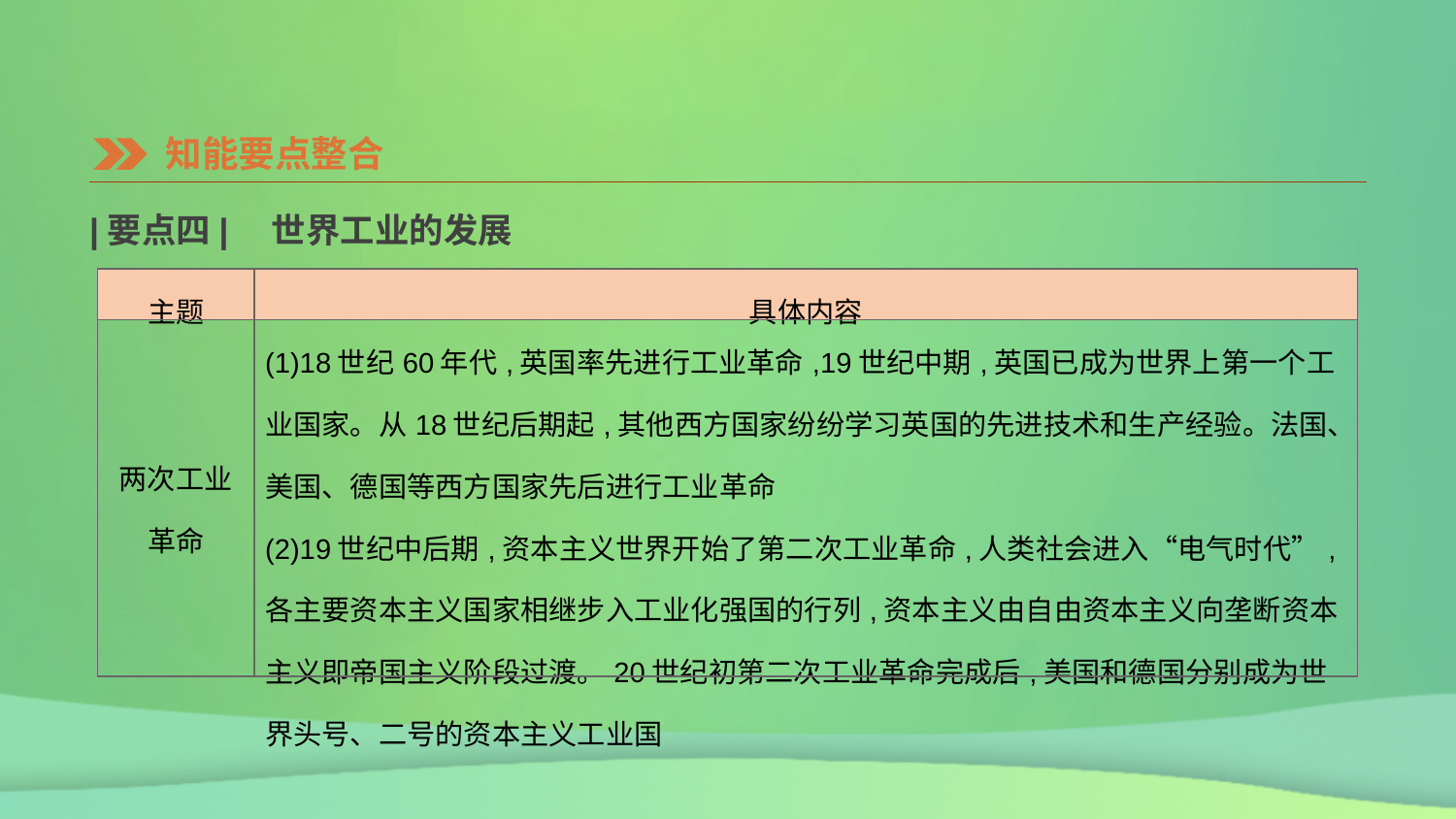

知能要点整合

|要点四|　世界工业的发展
| 主题 | 具体内容 |
| --- | --- |
| 两次工业 革命 | (1)18世纪60年代,英国率先进行工业革命,19世纪中期,英国已成为世界上第一个工业国家。从18世纪后期起,其他西方国家纷纷学习英国的先进技术和生产经验。法国、美国、德国等西方国家先后进行工业革命 (2)19世纪中后期,资本主义世界开始了第二次工业革命,人类社会进入“电气时代”,各主要资本主义国家相继步入工业化强国的行列,资本主义由自由资本主义向垄断资本主义即帝国主义阶段过渡。20世纪初第二次工业革命完成后,美国和德国分别成为世界头号、二号的资本主义工业国 |